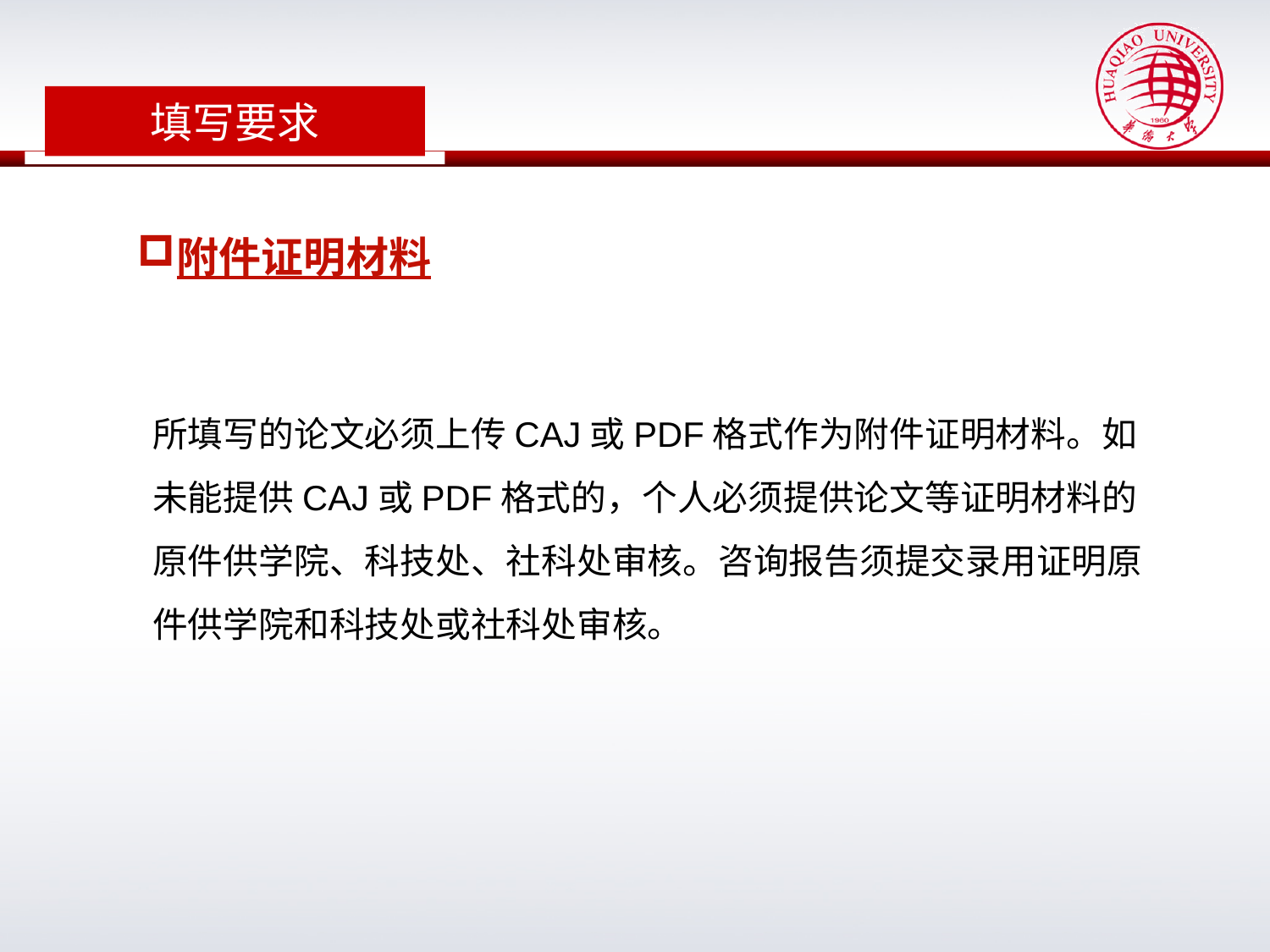

填写要求

附件证明材料
所填写的论文必须上传CAJ或PDF格式作为附件证明材料。如未能提供CAJ或PDF格式的，个人必须提供论文等证明材料的原件供学院、科技处、社科处审核。咨询报告须提交录用证明原件供学院和科技处或社科处审核。